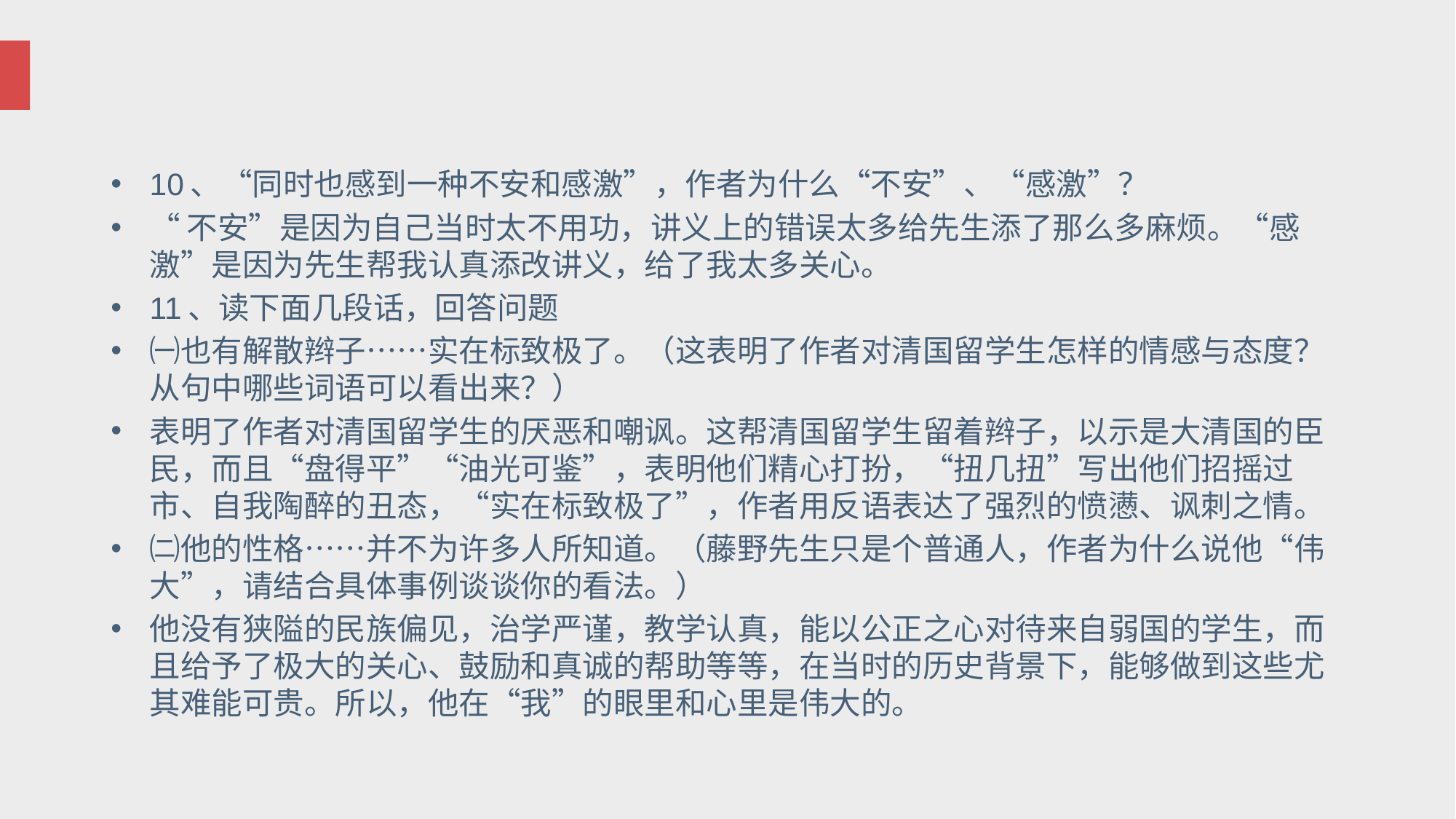

#
10、“同时也感到一种不安和感激”，作者为什么“不安”、“感激”？
“不安”是因为自己当时太不用功，讲义上的错误太多给先生添了那么多麻烦。“感激”是因为先生帮我认真添改讲义，给了我太多关心。
11、读下面几段话，回答问题
㈠也有解散辫子……实在标致极了。（这表明了作者对清国留学生怎样的情感与态度？从句中哪些词语可以看出来？）
表明了作者对清国留学生的厌恶和嘲讽。这帮清国留学生留着辫子，以示是大清国的臣民，而且“盘得平”“油光可鉴”，表明他们精心打扮，“扭几扭”写出他们招摇过市、自我陶醉的丑态，“实在标致极了”，作者用反语表达了强烈的愤懑、讽刺之情。
㈡他的性格……并不为许多人所知道。（藤野先生只是个普通人，作者为什么说他“伟大”，请结合具体事例谈谈你的看法。）
他没有狭隘的民族偏见，治学严谨，教学认真，能以公正之心对待来自弱国的学生，而且给予了极大的关心、鼓励和真诚的帮助等等，在当时的历史背景下，能够做到这些尤其难能可贵。所以，他在“我”的眼里和心里是伟大的。